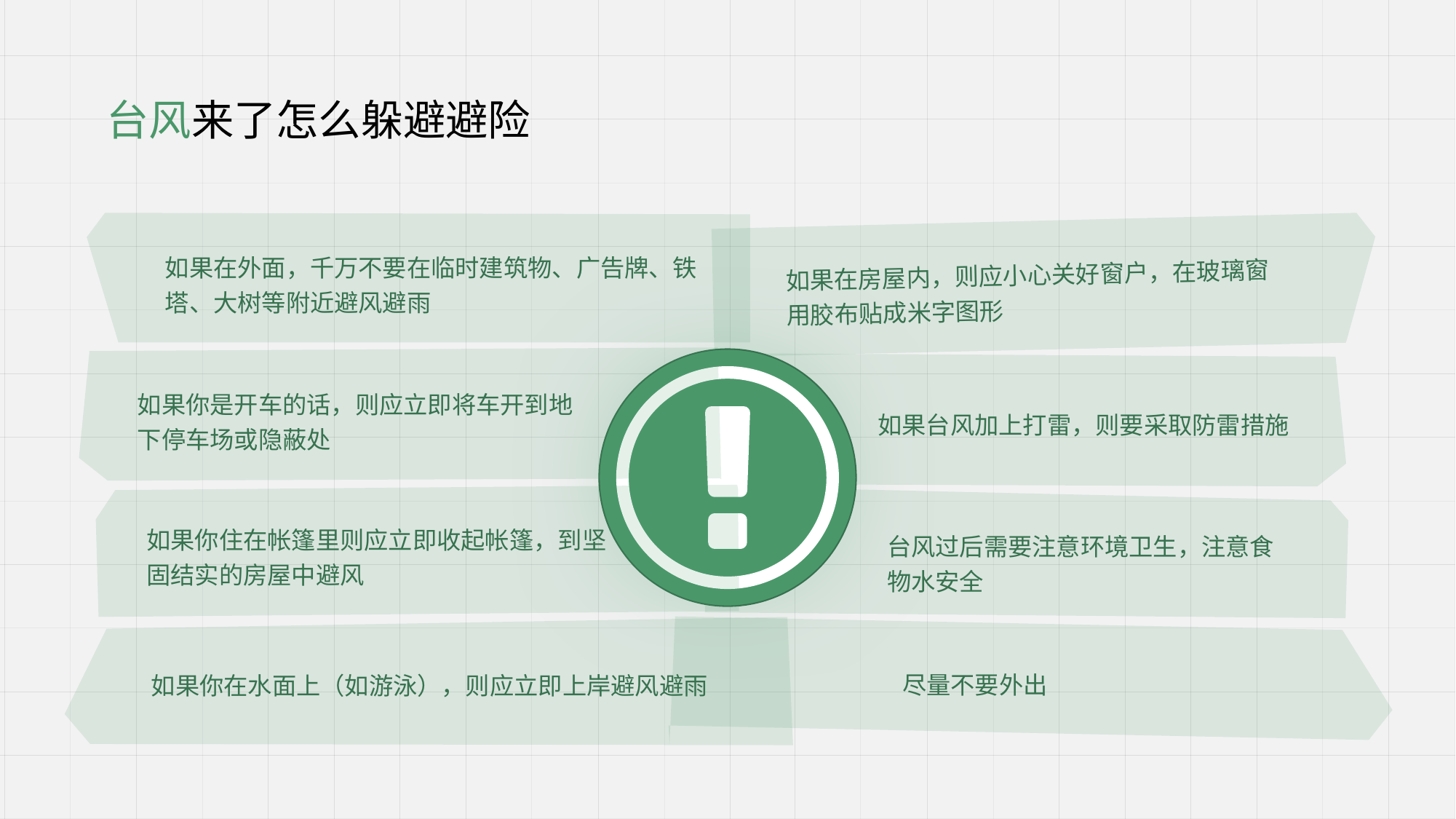

台风来了怎么躲避避险

如果在外面，千万不要在临时建筑物、广告牌、铁塔、大树等附近避风避雨

如果在房屋内，则应小心关好窗户，在玻璃窗用胶布贴成米字图形

如果你是开车的话，则应立即将车开到地下停车场或隐蔽处

如果台风加上打雷，则要采取防雷措施

如果你住在帐篷里则应立即收起帐篷，到坚固结实的房屋中避风

台风过后需要注意环境卫生，注意食物水安全

尽量不要外出

如果你在水面上（如游泳），则应立即上岸避风避雨